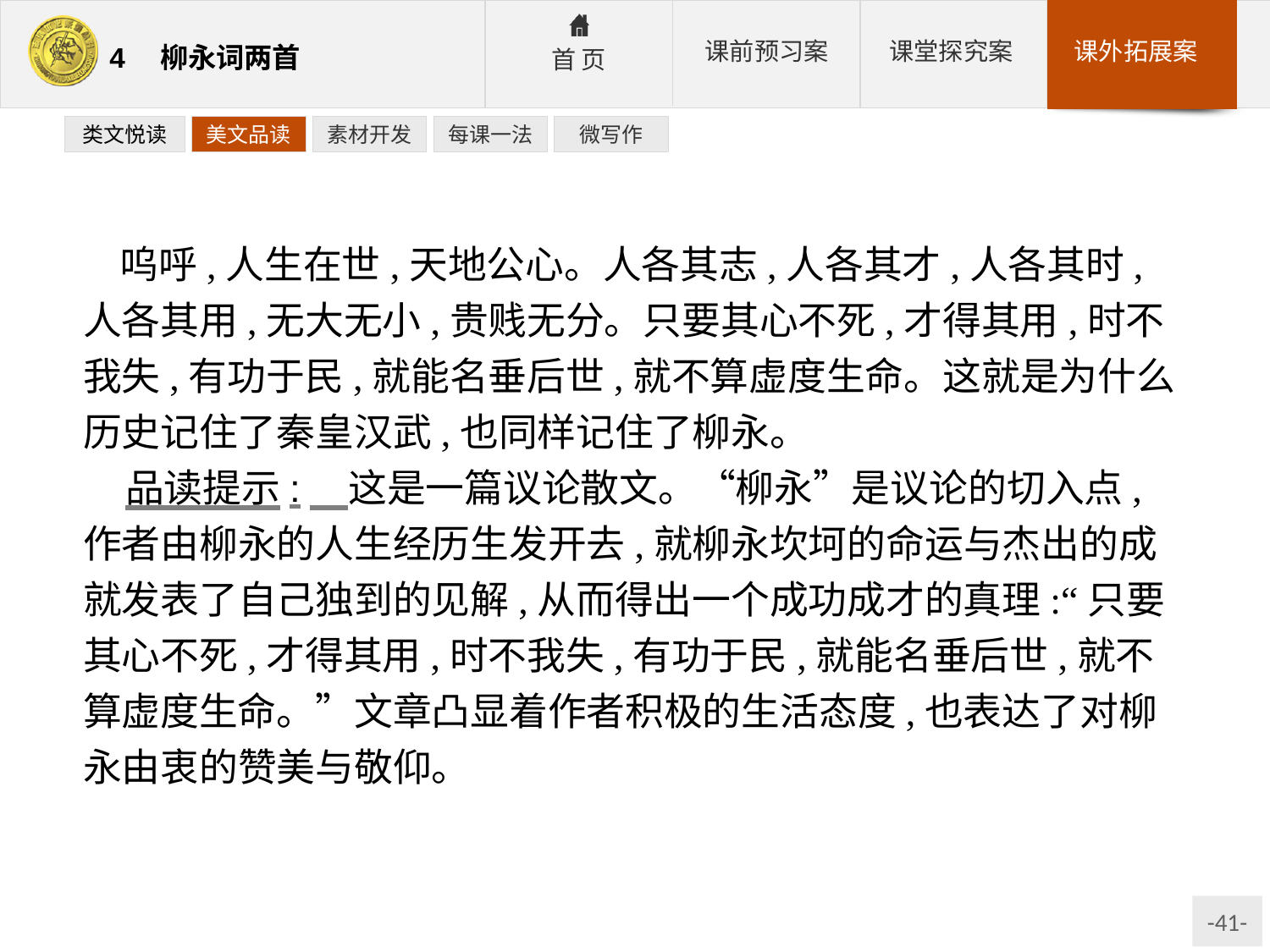

类文悦读
美文品读
素材开发
每课一法
微写作
呜呼,人生在世,天地公心。人各其志,人各其才,人各其时,人各其用,无大无小,贵贱无分。只要其心不死,才得其用,时不我失,有功于民,就能名垂后世,就不算虚度生命。这就是为什么历史记住了秦皇汉武,也同样记住了柳永。
品读提示:　这是一篇议论散文。“柳永”是议论的切入点,作者由柳永的人生经历生发开去,就柳永坎坷的命运与杰出的成就发表了自己独到的见解,从而得出一个成功成才的真理:“只要其心不死,才得其用,时不我失,有功于民,就能名垂后世,就不算虚度生命。”文章凸显着作者积极的生活态度,也表达了对柳永由衷的赞美与敬仰。